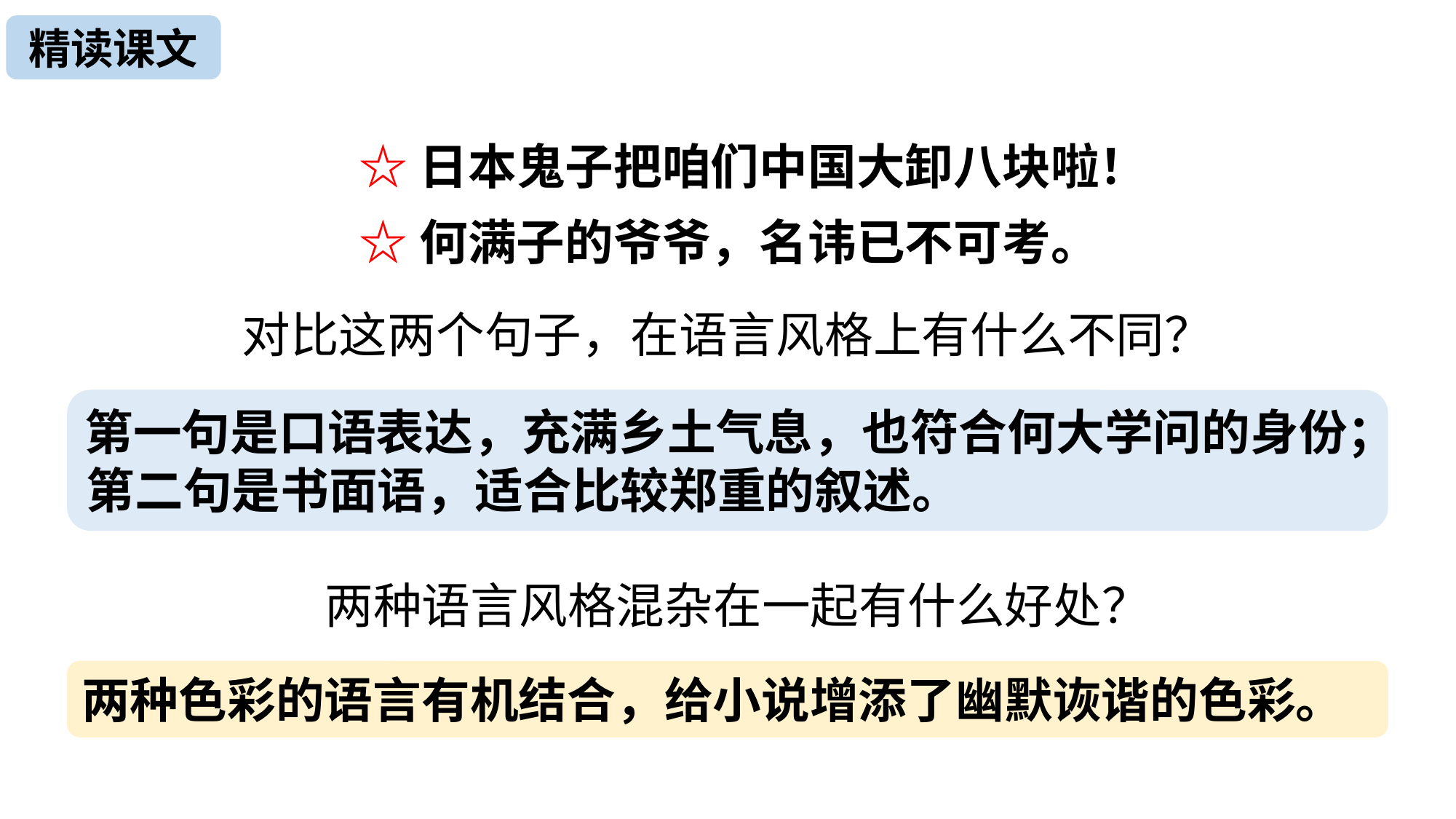

精读课文
☆日本鬼子把咱们中国大卸八块啦！
☆何满子的爷爷，名讳已不可考。
对比这两个句子，在语言风格上有什么不同？
第一句是口语表达，充满乡土气息，也符合何大学问的身份；第二句是书面语，适合比较郑重的叙述。
两种语言风格混杂在一起有什么好处？
两种色彩的语言有机结合，给小说增添了幽默诙谐的色彩。